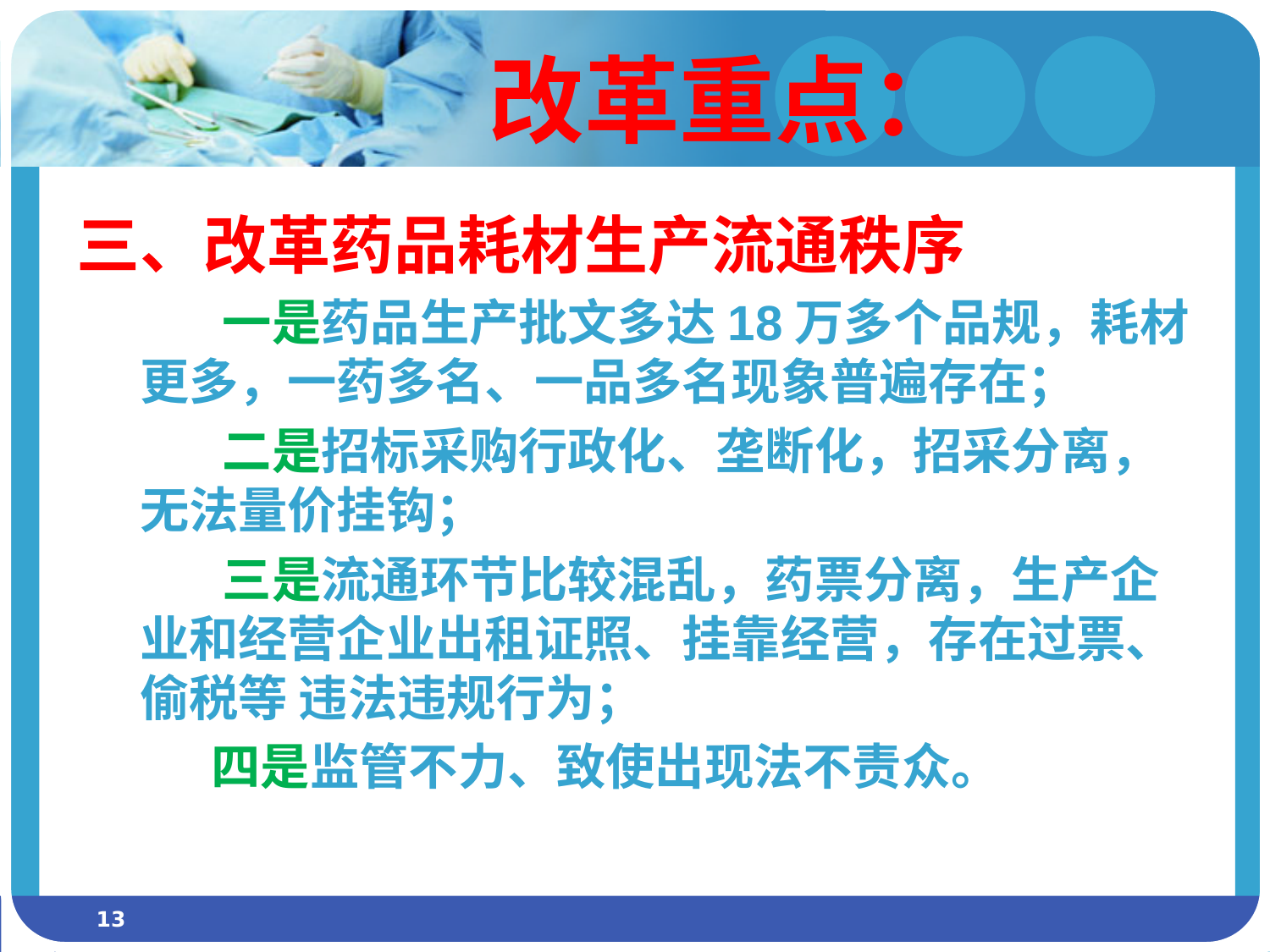

# 改革重点：
三、改革药品耗材生产流通秩序
            一是药品生产批文多达18万多个品规，耗材更多，一药多名、一品多名现象普遍存在；
            二是招标采购行政化、垄断化，招采分离，无法量价挂钩；
            三是流通环节比较混乱，药票分离，生产企业和经营企业出租证照、挂靠经营，存在过票、偷税等 违法违规行为；
           四是监管不力、致使出现法不责众。

13